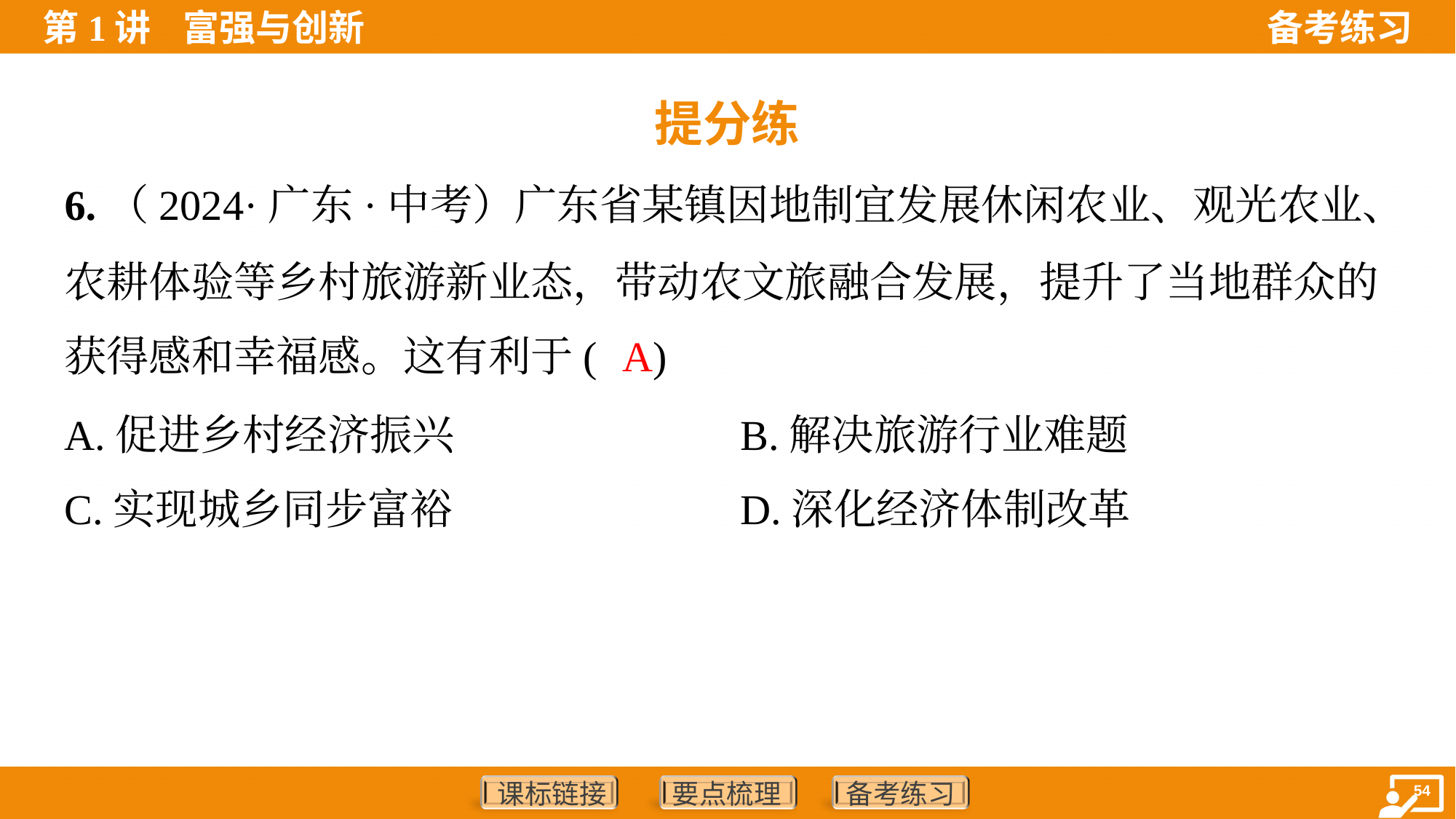

提分练
6.（2024·广东·中考）广东省某镇因地制宜发展休闲农业、观光农业、
农耕体验等乡村旅游新业态，带动农文旅融合发展，提升了当地群众的
获得感和幸福感。这有利于(     )
A
A.促进乡村经济振兴	B.解决旅游行业难题
C.实现城乡同步富裕	D.深化经济体制改革